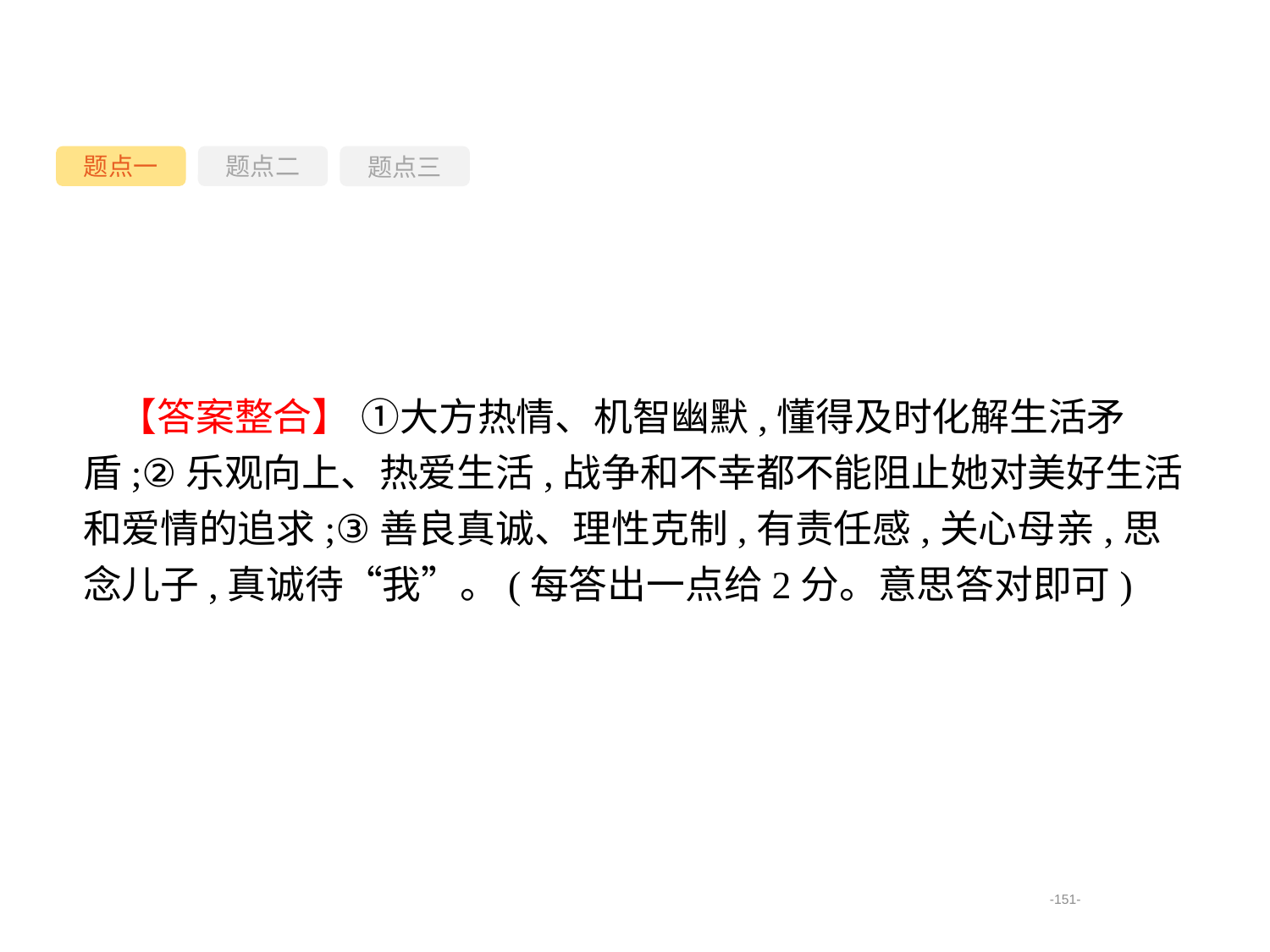

题点一
题点三
题点二
【答案整合】 ①大方热情、机智幽默,懂得及时化解生活矛盾;②乐观向上、热爱生活,战争和不幸都不能阻止她对美好生活和爱情的追求;③善良真诚、理性克制,有责任感,关心母亲,思念儿子,真诚待“我”。(每答出一点给2分。意思答对即可)
-151-